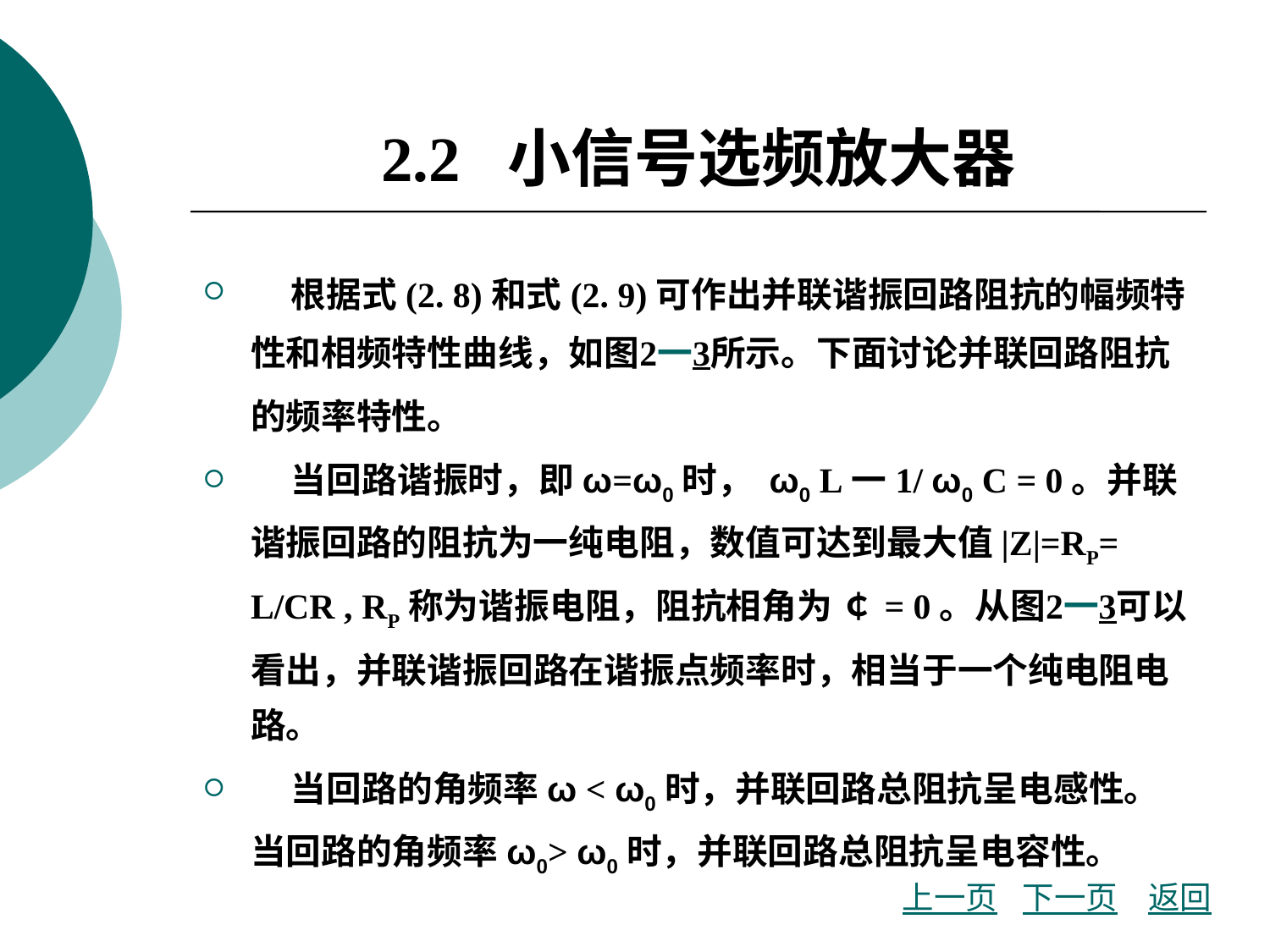

# 2.2  小信号选频放大器
    根据式(2. 8)和式(2. 9)可作出并联谐振回路阻抗的幅频特性和相频特性曲线，如图2一3所示。下面讨论并联回路阻抗的频率特性。
    当回路谐振时，即ω=ω0时， ω0 L一1/ ω0 C = 0。并联谐振回路的阻抗为一纯电阻，数值可达到最大值|Z|=RP= L/CR , RP称为谐振电阻，阻抗相角为 ￠= 0。从图2一3可以看出，并联谐振回路在谐振点频率时，相当于一个纯电阻电路。
    当回路的角频率ω < ω0时，并联回路总阻抗呈电感性。当回路的角频率ω0> ω0时，并联回路总阻抗呈电容性。
上一页
下一页
返回